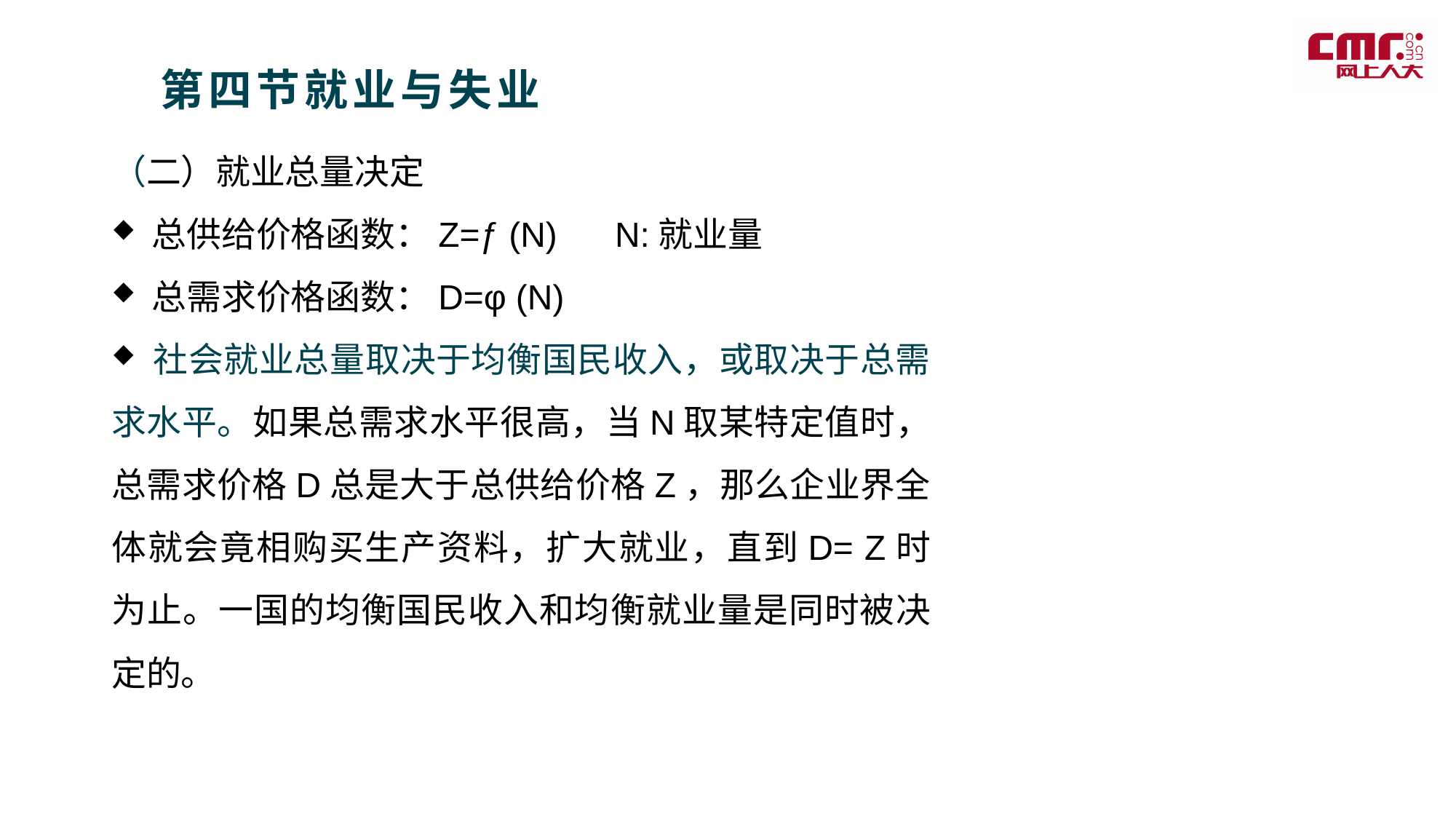

第四节就业与失业

（二）就业总量决定
 总供给价格函数：Z=ƒ (N)      N:就业量
 总需求价格函数：D=φ (N)
 社会就业总量取决于均衡国民收入，或取决于总需 求水平。如果总需求水平很高，当N取某特定值时，总需求价格D总是大于总供给价格Z，那么企业界全体就会竟相购买生产资料，扩大就业，直到D= Z时为止。一国的均衡国民收入和均衡就业量是同时被决定的。